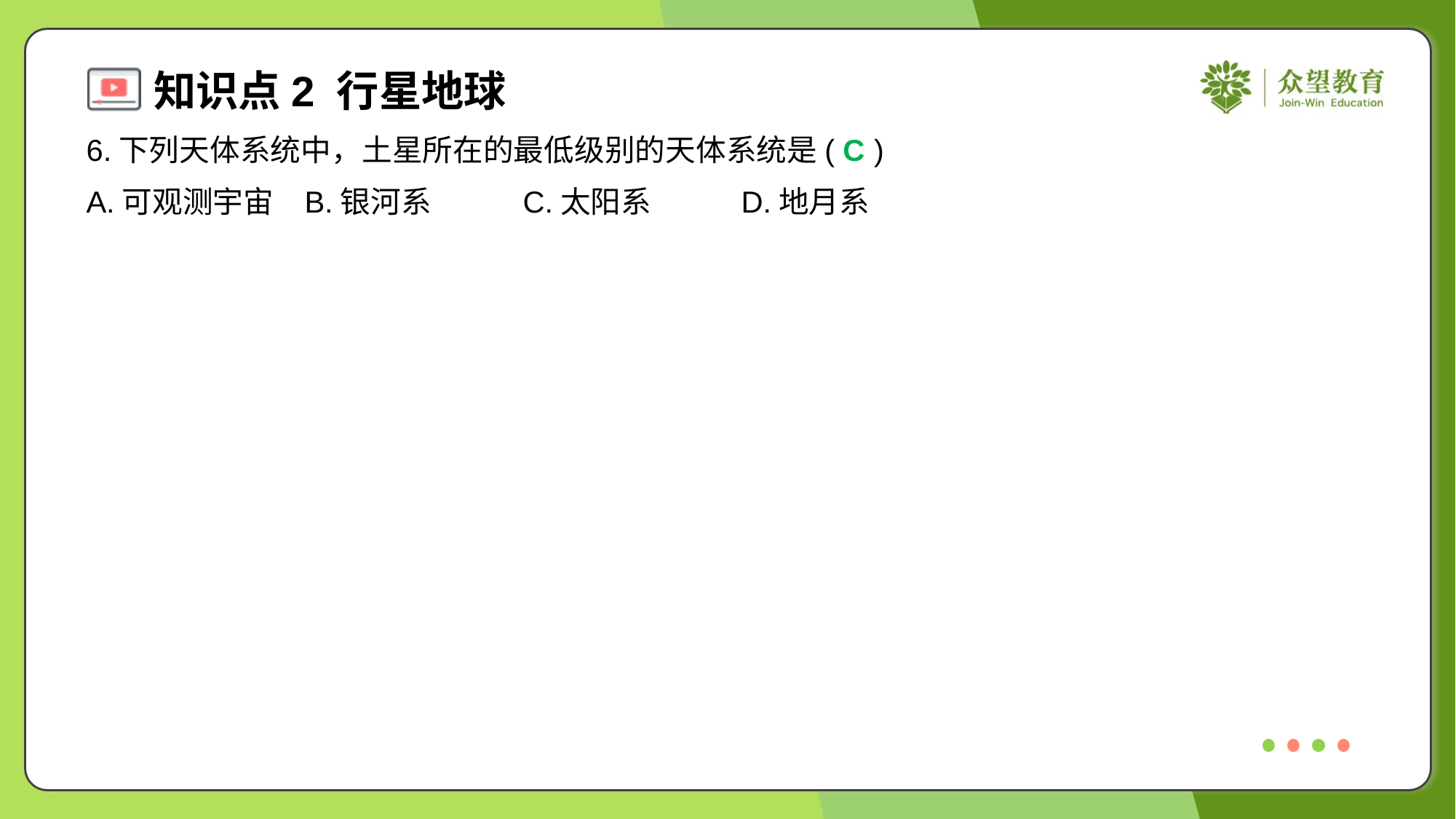

6.下列天体系统中，土星所在的最低级别的天体系统是(     )
C
A.可观测宇宙	B.银河系	C.太阳系	D.地月系